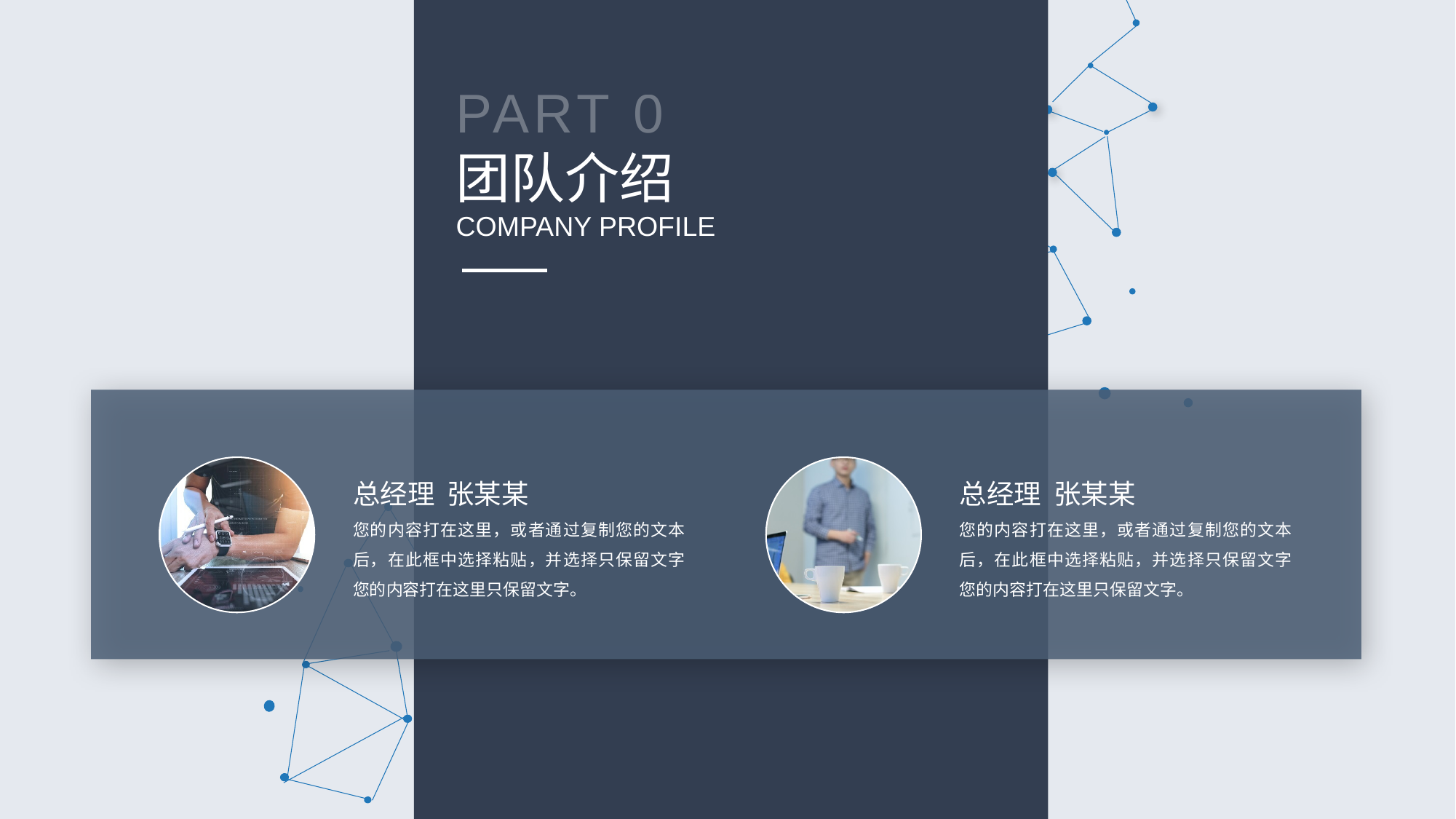

PART 01
团队介绍
COMPANY PROFILE

总经理  张某某
您的内容打在这里，或者通过复制您的文本后，在此框中选择粘贴，并选择只保留文字您的内容打在这里只保留文字。

总经理  张某某
您的内容打在这里，或者通过复制您的文本后，在此框中选择粘贴，并选择只保留文字您的内容打在这里只保留文字。